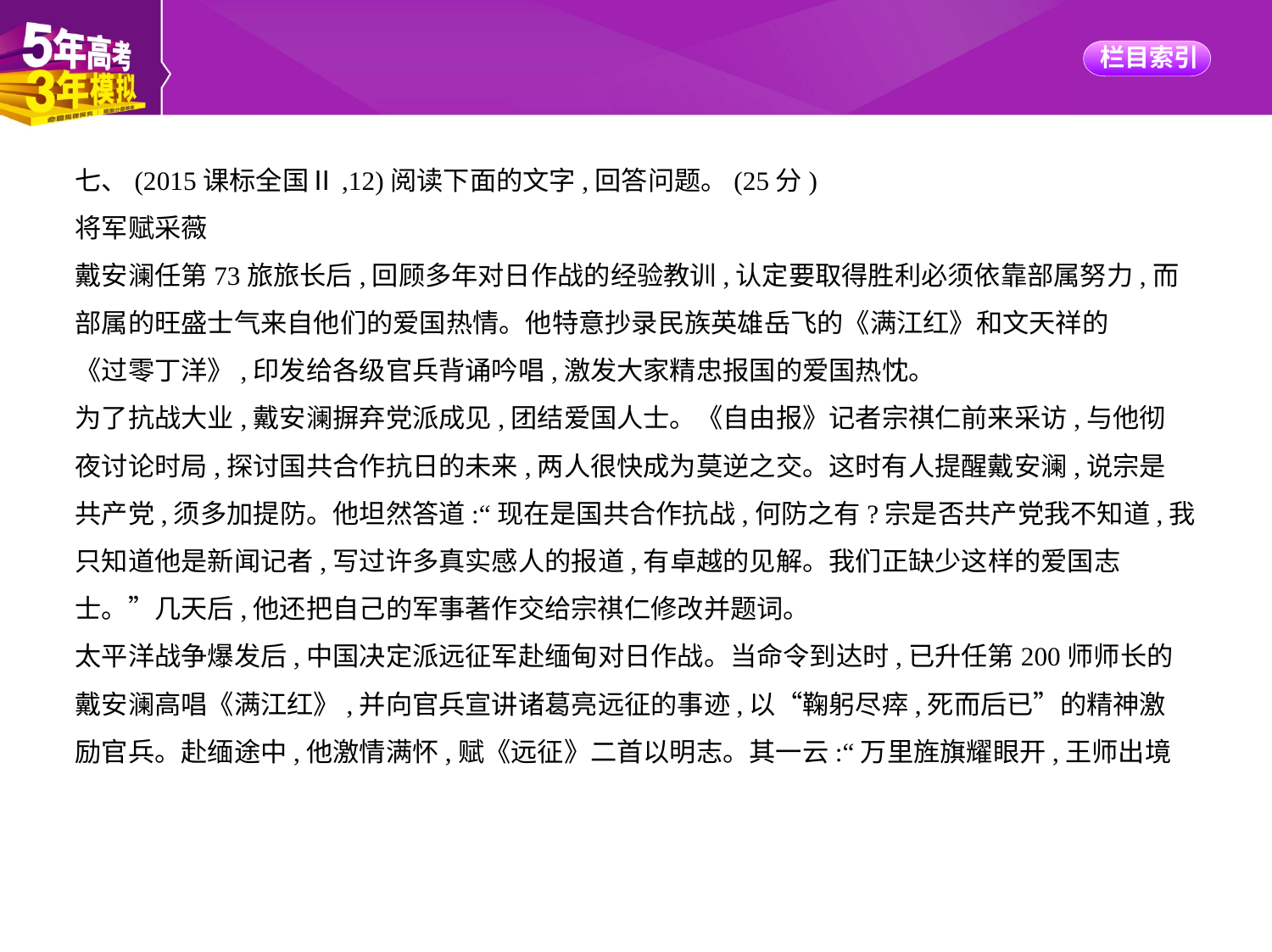

七、(2015课标全国Ⅱ,12)阅读下面的文字,回答问题。(25分)
将军赋采薇
戴安澜任第73旅旅长后,回顾多年对日作战的经验教训,认定要取得胜利必须依靠部属努力,而
部属的旺盛士气来自他们的爱国热情。他特意抄录民族英雄岳飞的《满江红》和文天祥的
《过零丁洋》,印发给各级官兵背诵吟唱,激发大家精忠报国的爱国热忱。
为了抗战大业,戴安澜摒弃党派成见,团结爱国人士。《自由报》记者宗祺仁前来采访,与他彻
夜讨论时局,探讨国共合作抗日的未来,两人很快成为莫逆之交。这时有人提醒戴安澜,说宗是
共产党,须多加提防。他坦然答道:“现在是国共合作抗战,何防之有?宗是否共产党我不知道,我
只知道他是新闻记者,写过许多真实感人的报道,有卓越的见解。我们正缺少这样的爱国志
士。”几天后,他还把自己的军事著作交给宗祺仁修改并题词。
太平洋战争爆发后,中国决定派远征军赴缅甸对日作战。当命令到达时,已升任第200师师长的
戴安澜高唱《满江红》,并向官兵宣讲诸葛亮远征的事迹,以“鞠躬尽瘁,死而后已”的精神激
励官兵。赴缅途中,他激情满怀,赋《远征》二首以明志。其一云:“万里旌旗耀眼开,王师出境